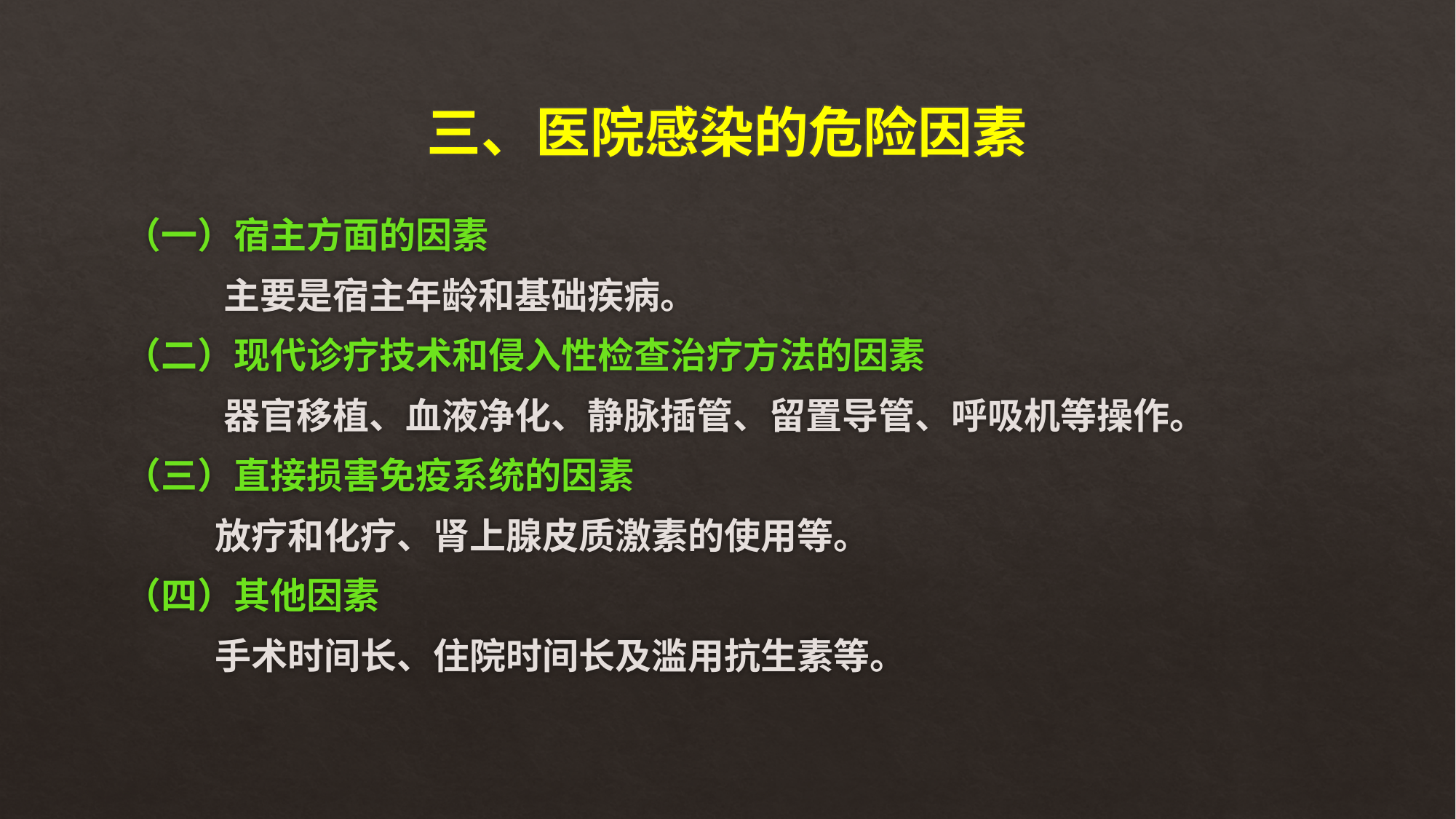

# 三、医院感染的危险因素
（一）宿主方面的因素
           主要是宿主年龄和基础疾病。
（二）现代诊疗技术和侵入性检查治疗方法的因素
           器官移植、血液净化、静脉插管、留置导管、呼吸机等操作。
（三）直接损害免疫系统的因素
          放疗和化疗、肾上腺皮质激素的使用等。
（四）其他因素
          手术时间长、住院时间长及滥用抗生素等。